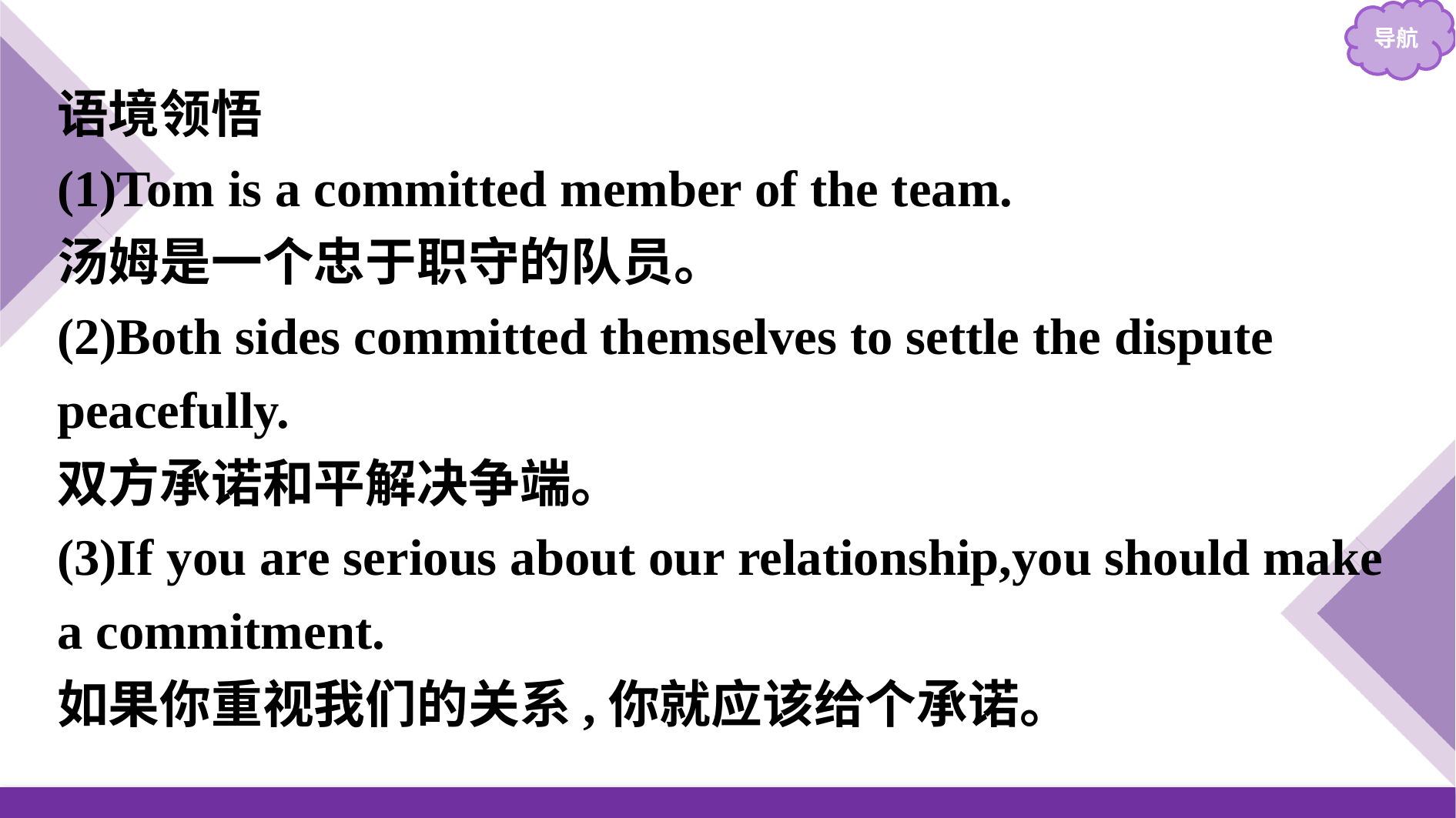

语境领悟
(1)Tom is a committed member of the team.
汤姆是一个忠于职守的队员。
(2)Both sides committed themselves to settle the dispute peacefully.
双方承诺和平解决争端。
(3)If you are serious about our relationship,you should make a commitment.
如果你重视我们的关系,你就应该给个承诺。